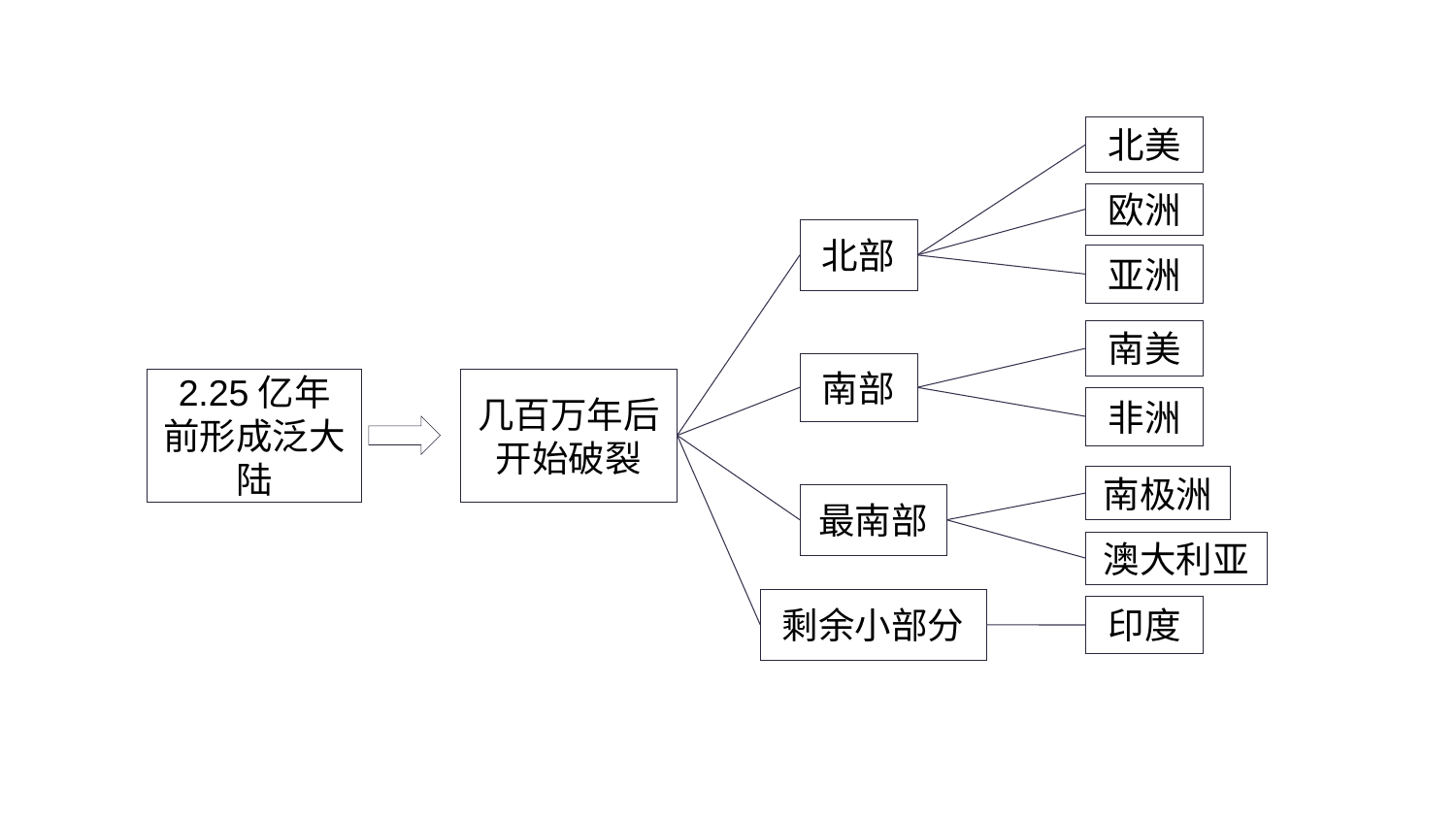

北美
欧洲
北部
亚洲
南美
南部
2.25亿年前形成泛大陆
几百万年后开始破裂
非洲

南极洲
最南部
澳大利亚
剩余小部分
印度